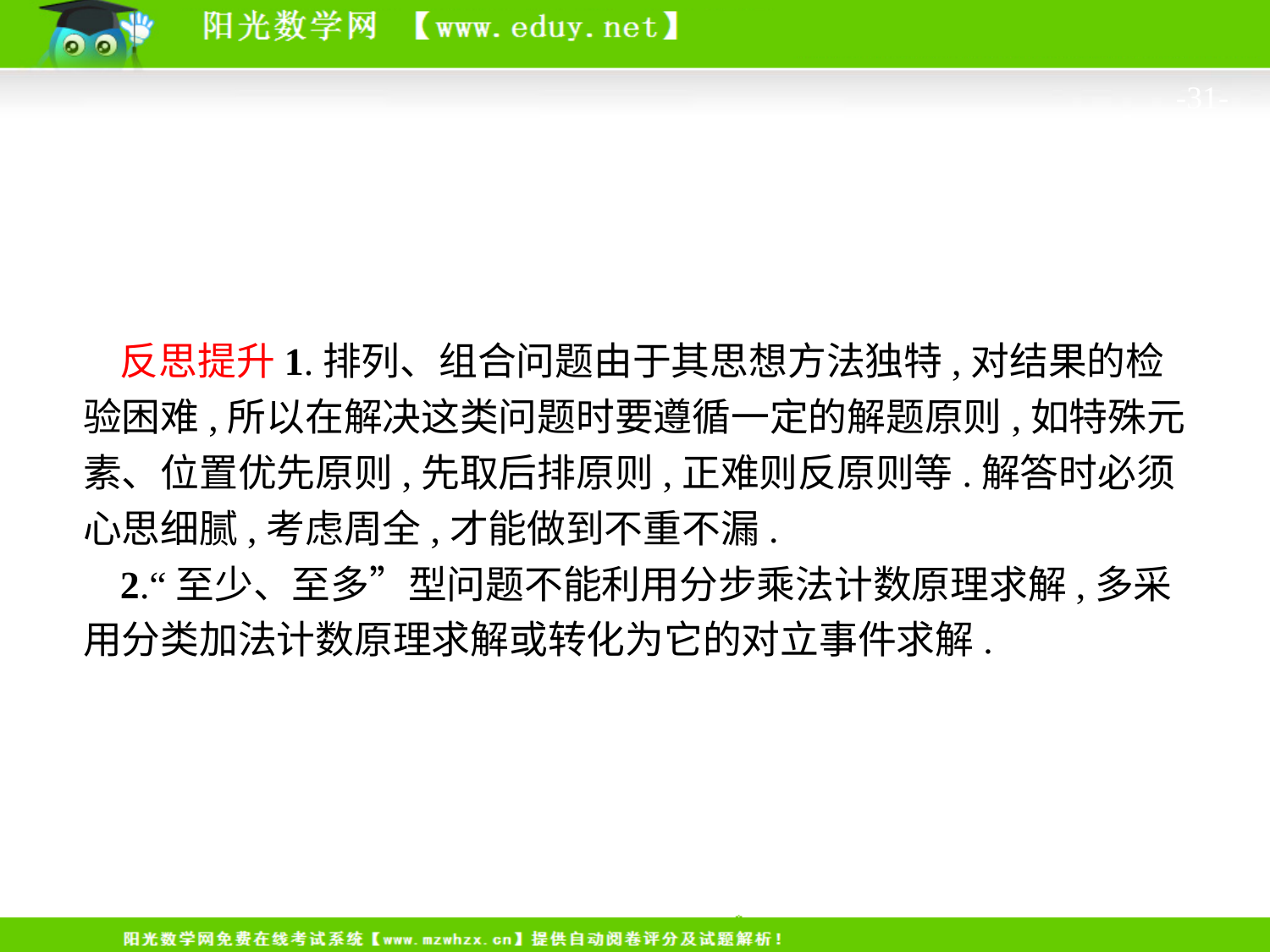

-31-
反思提升1.排列、组合问题由于其思想方法独特,对结果的检验困难,所以在解决这类问题时要遵循一定的解题原则,如特殊元素、位置优先原则,先取后排原则,正难则反原则等.解答时必须心思细腻,考虑周全,才能做到不重不漏.
2.“至少、至多”型问题不能利用分步乘法计数原理求解,多采用分类加法计数原理求解或转化为它的对立事件求解.